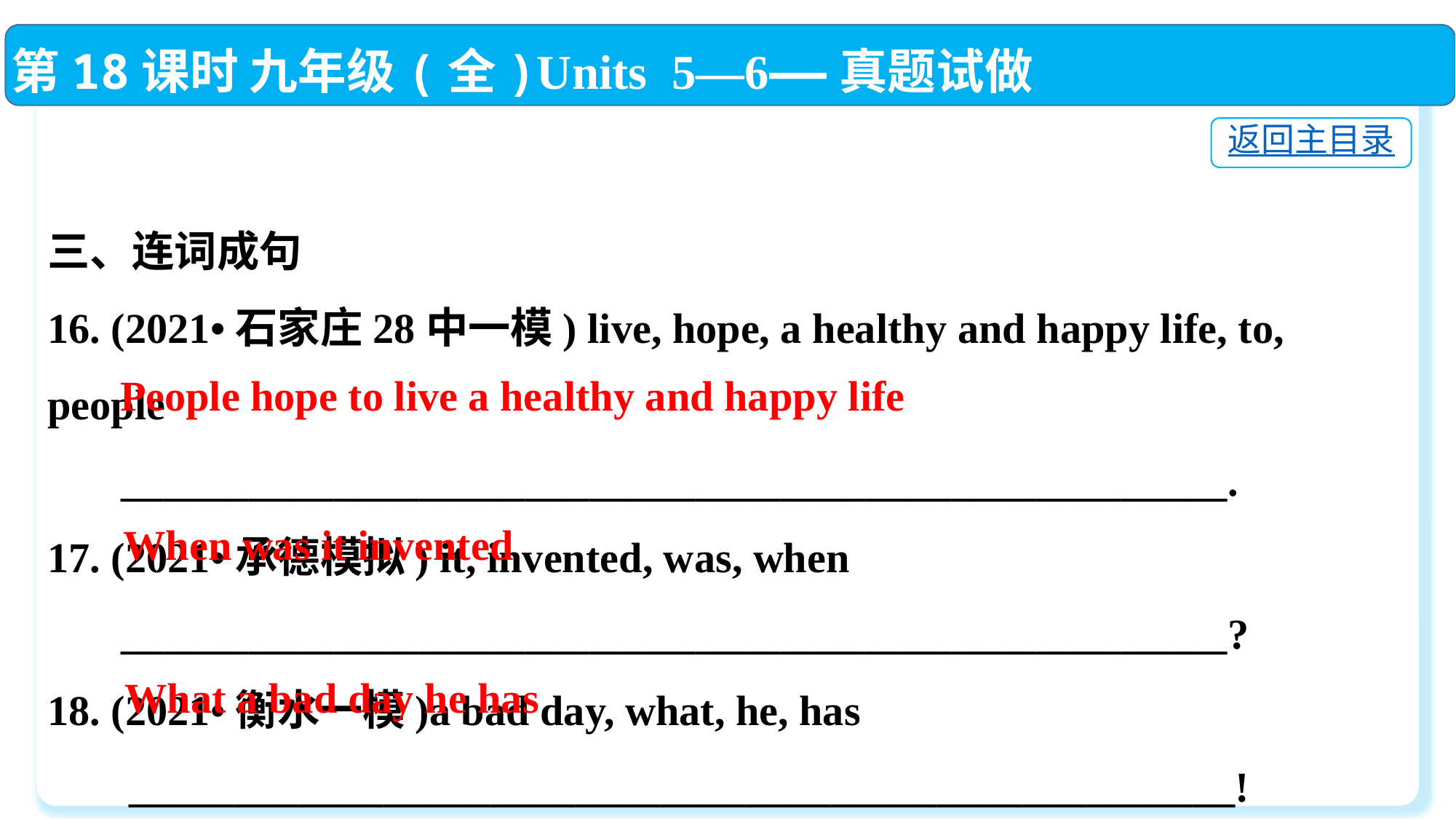

第18课时 九年级(全)Units  5—6——真题试做

返回主目录
三、连词成句
16. (2021•石家庄28中一模) live, hope, a healthy and happy life, to,  people
       ____________________________________________________.
17. (2021•承德模拟) it, invented, was, when
       ____________________________________________________?
18. (2021•衡水一模)a bad day, what, he, has
　   ____________________________________________________!
People hope to live a healthy and happy life
When was it invented
What a bad day he has